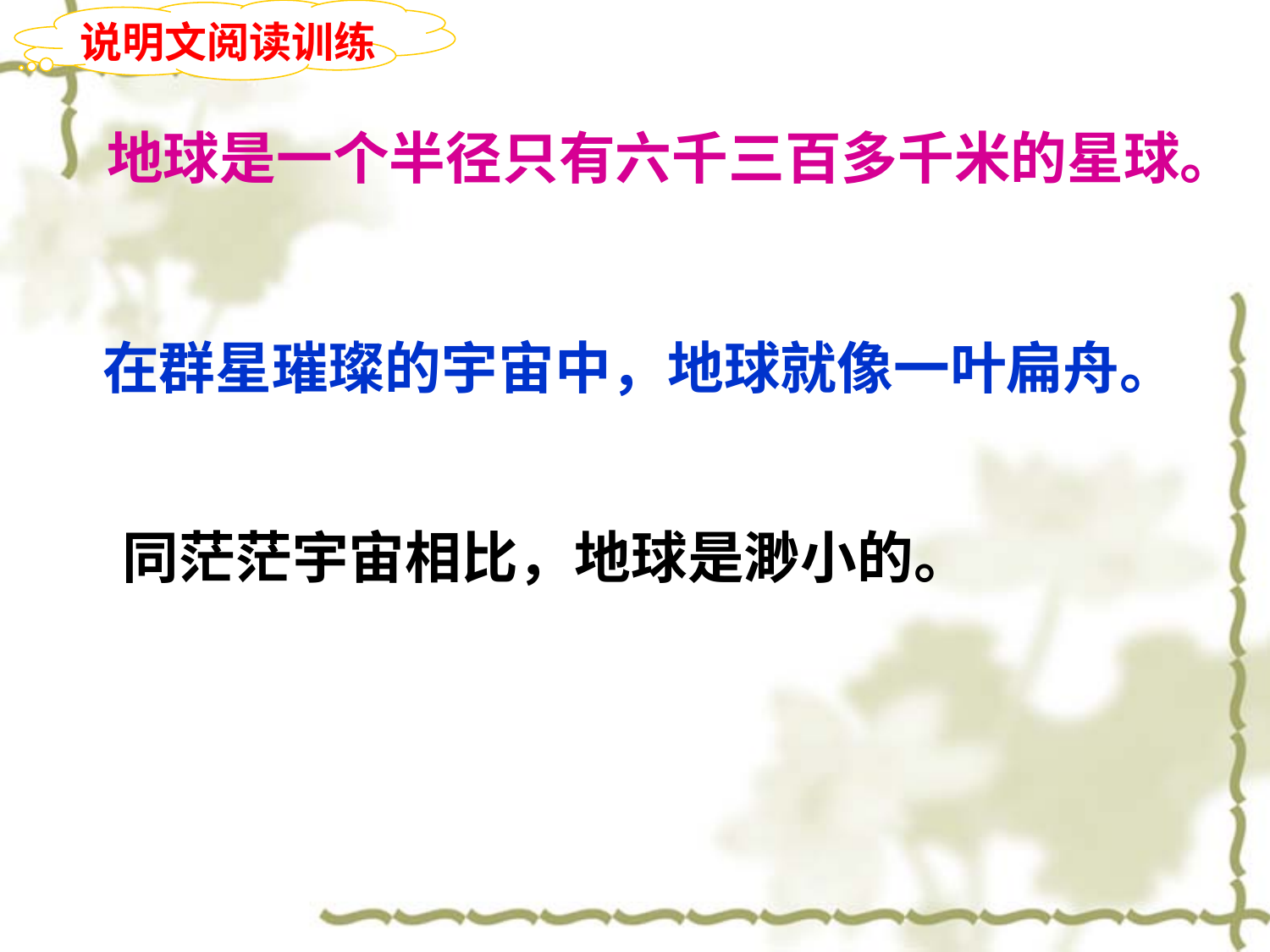

说明文阅读训练
地球是一个半径只有六千三百多千米的星球。
在群星璀璨的宇宙中，地球就像一叶扁舟。
同茫茫宇宙相比，地球是渺小的。